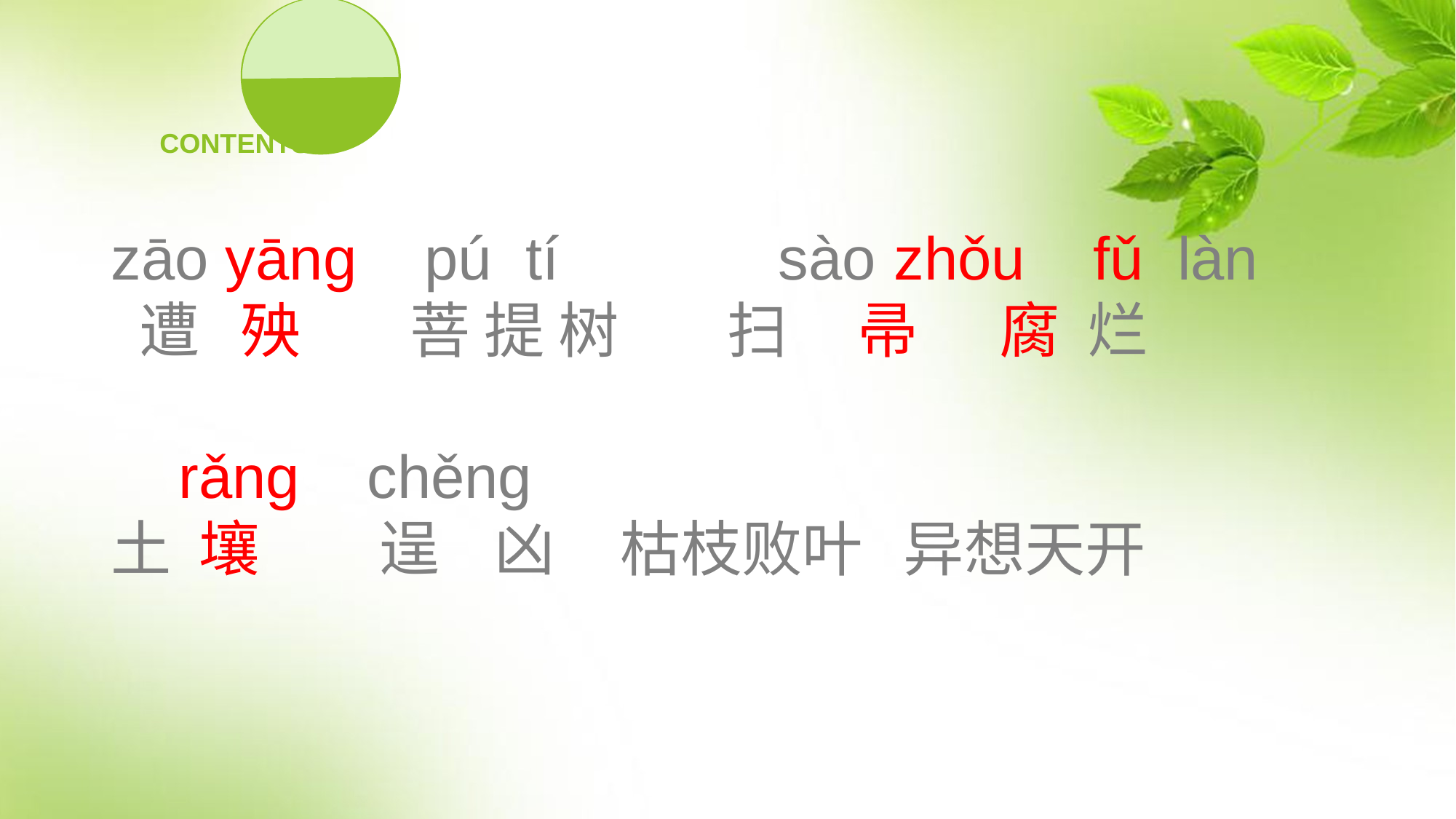

zāo yāng    pú  tí             sào zhǒu    fǔ  làn
 遭   殃        菩 提 树        扫     帚      腐  烂

    rǎng    chěng
土  壤              逞    凶        枯枝败叶   异想天开
CONTENTS